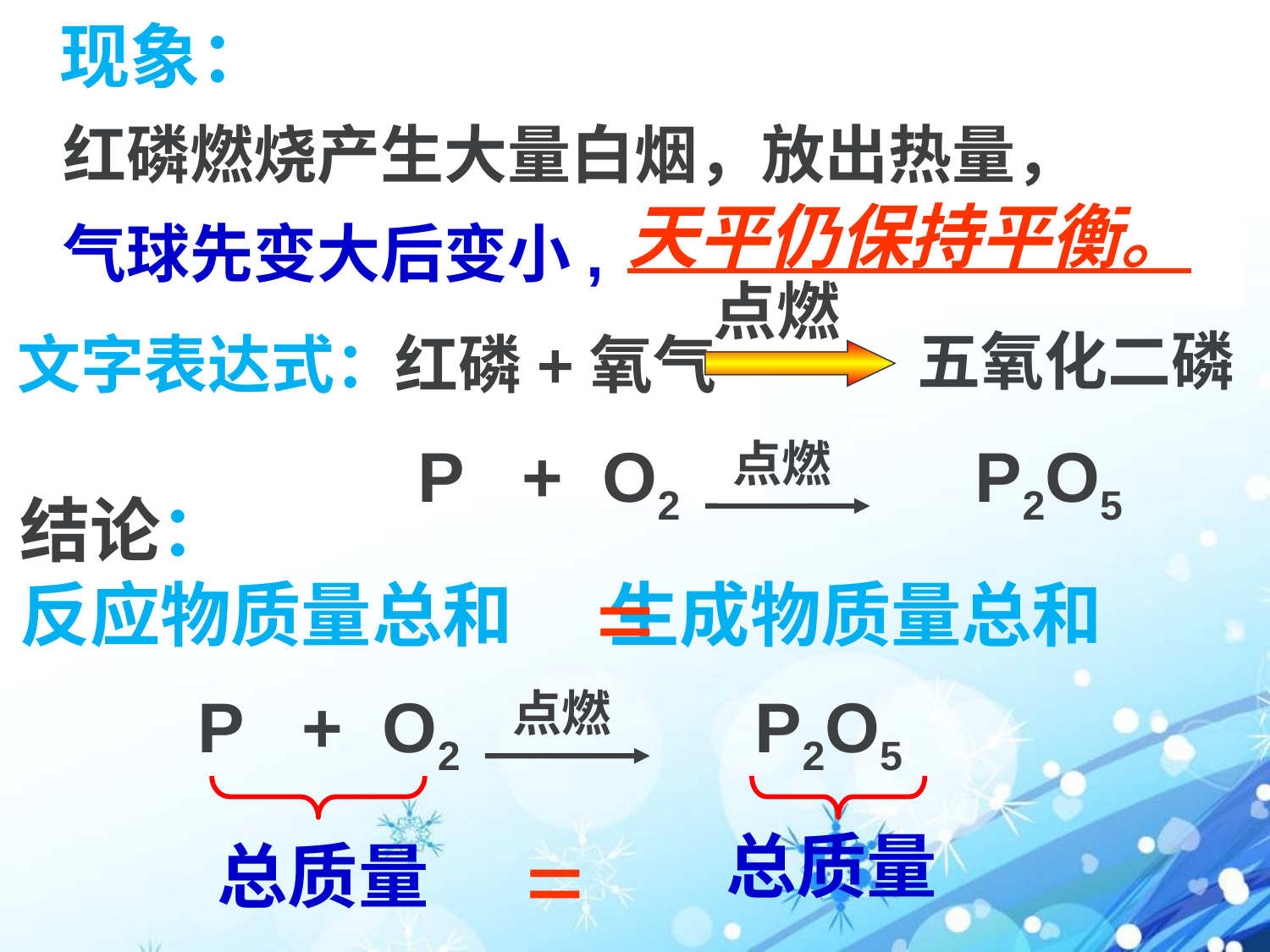

现象：
红磷燃烧产生大量白烟，放出热量，
气球先变大后变小,
天平仍保持平衡。
点燃
五氧化二磷
文字表达式：
红磷+氧气

P   +  O2               P2O5
点燃

结论：
反应物质量总和      生成物质量总和

=
P   +  O2               P2O5
点燃

=
总质量
总质量